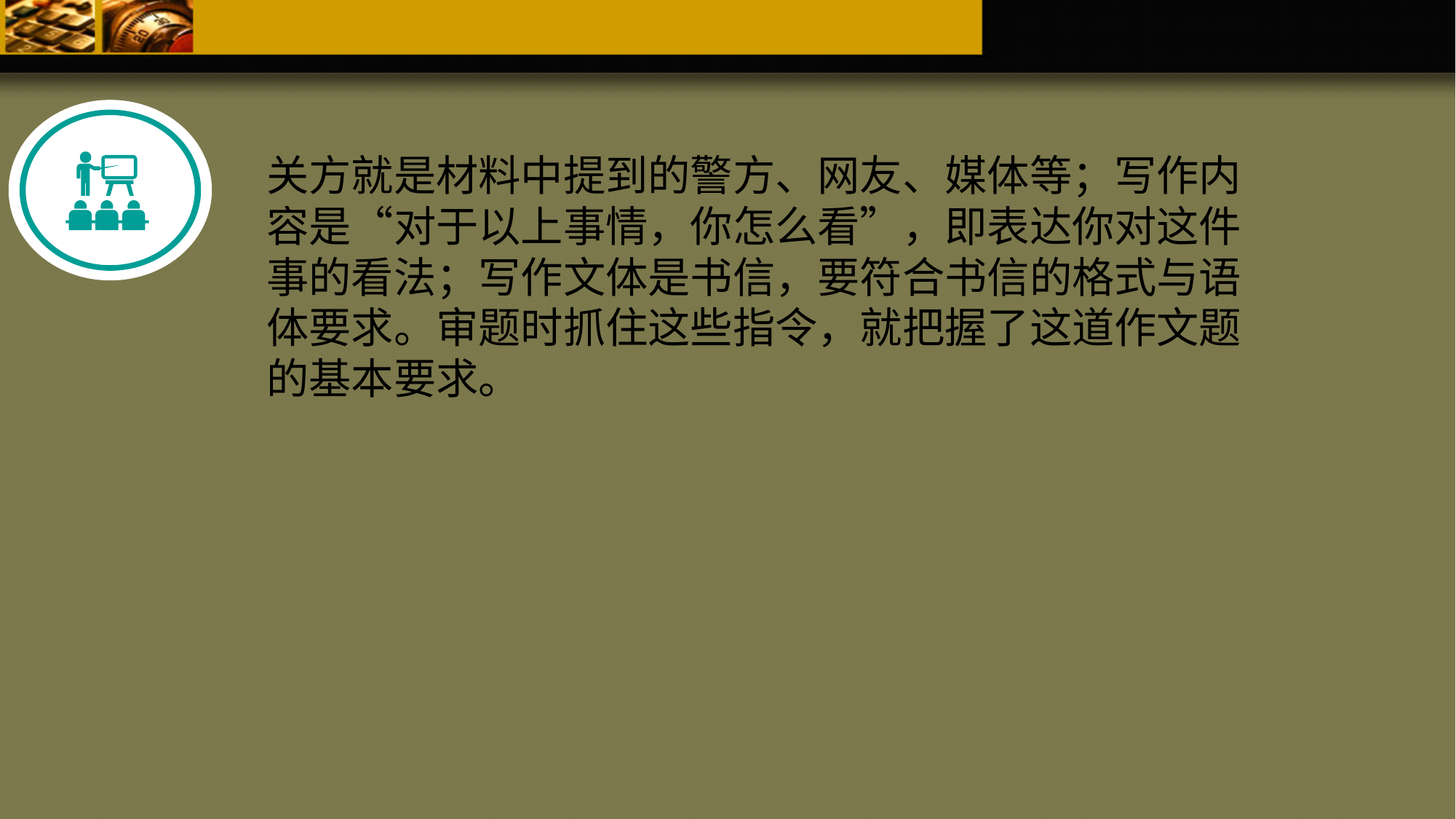

关方就是材料中提到的警方、网友、媒体等；写作内容是“对于以上事情，你怎么看”，即表达你对这件事的看法；写作文体是书信，要符合书信的格式与语体要求。审题时抓住这些指令，就把握了这道作文题的基本要求。